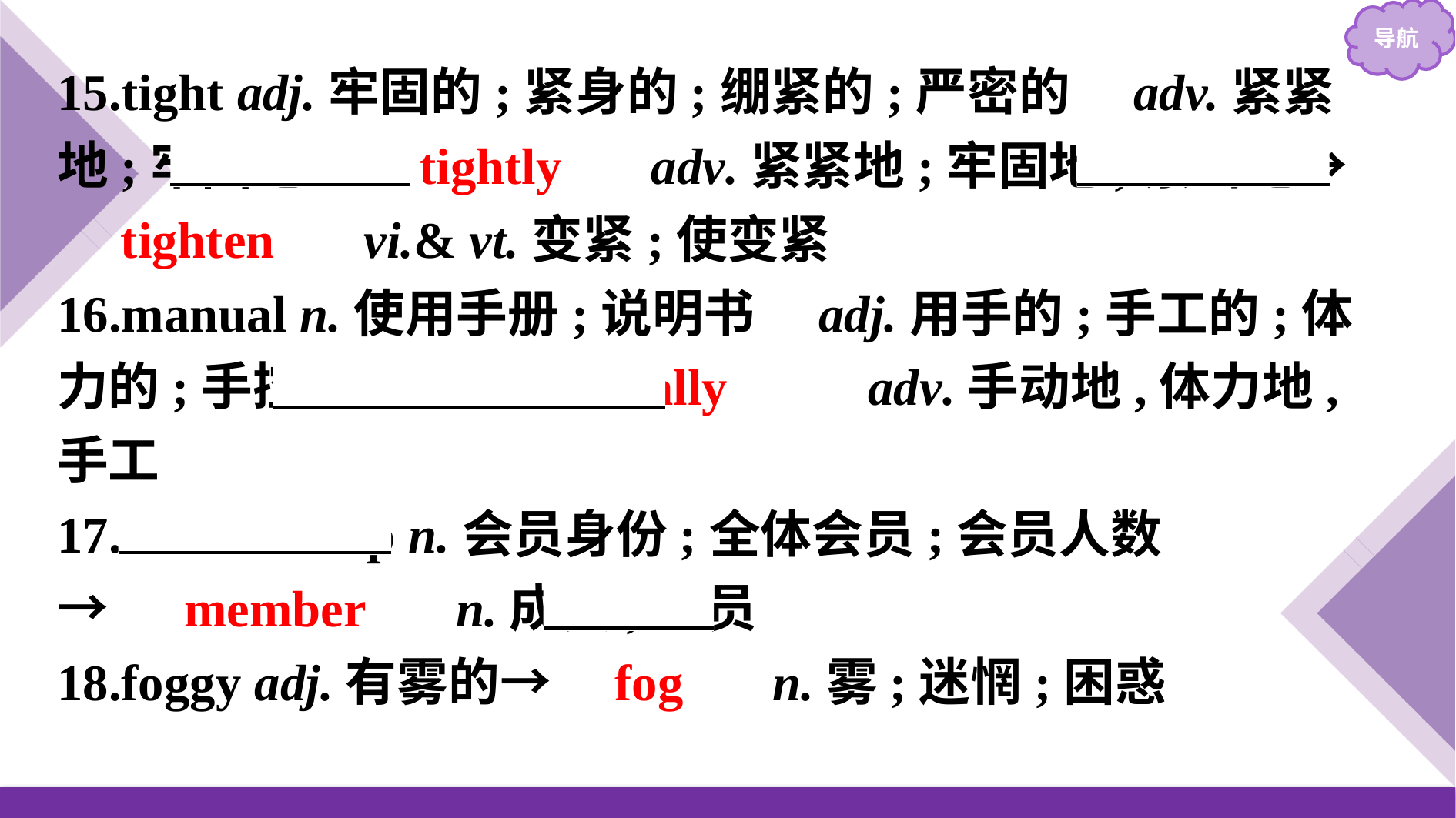

15.tight adj.牢固的;紧身的;绷紧的;严密的　adv.紧紧地;牢固地→　tightly　 adv.紧紧地;牢固地;紧密地→　tighten　 vi.& vt.变紧;使变紧
16.manual n.使用手册;说明书　adj.用手的;手工的;体力的;手控的→　　manually　　 adv.手动地,体力地,手工
17.membership n.会员身份;全体会员;会员人数
→　member　 n.成员;会员
18.foggy adj.有雾的→　fog　 n.雾;迷惘;困惑